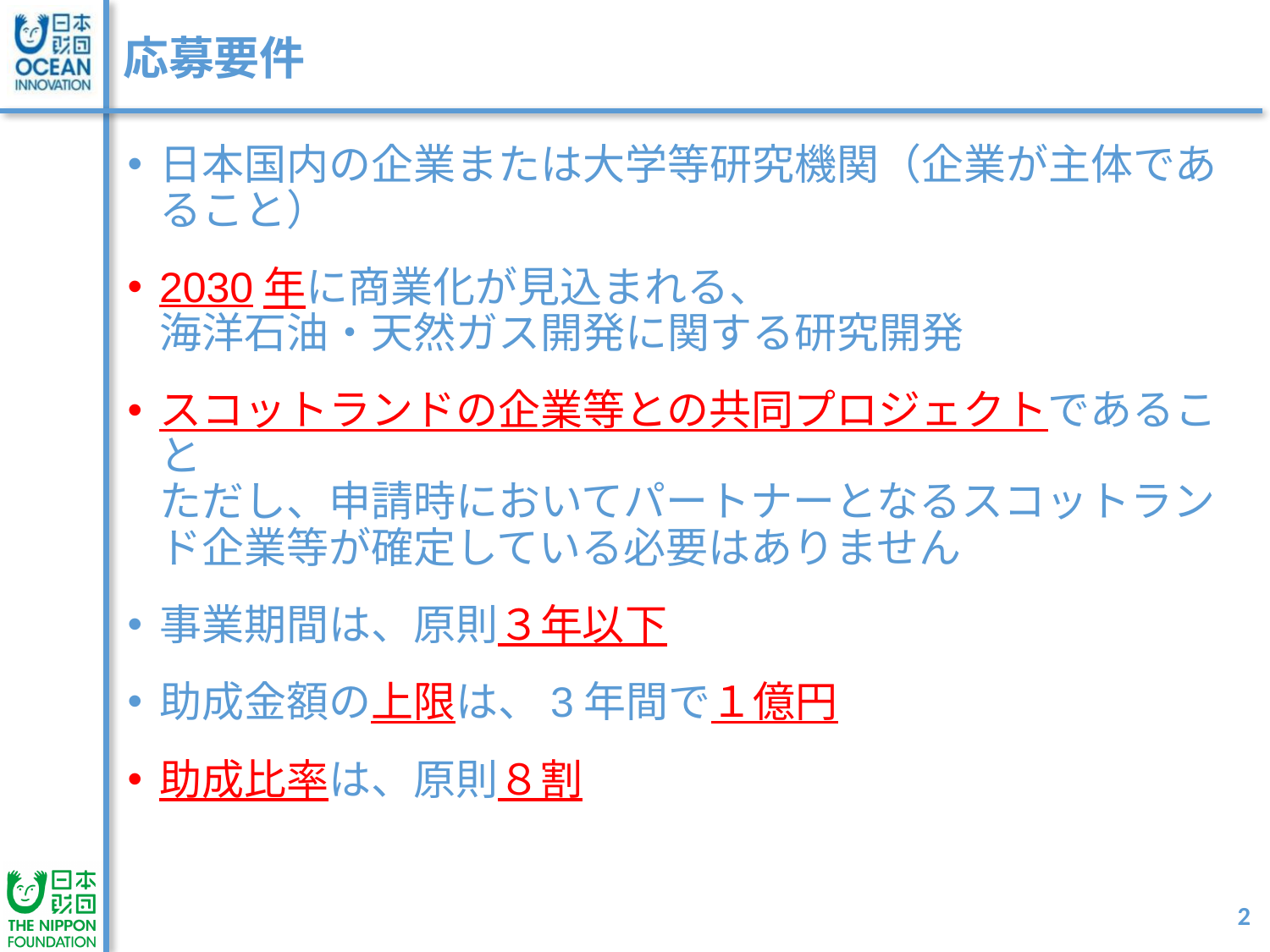

# 応募要件
日本国内の企業または大学等研究機関（企業が主体であること）
2030年に商業化が見込まれる、
海洋石油・天然ガス開発に関する研究開発
スコットランドの企業等との共同プロジェクトであること
ただし、申請時においてパートナーとなるスコットランド企業等が確定している必要はありません
事業期間は、原則３年以下
助成金額の上限は、3年間で１億円
助成比率は、原則８割